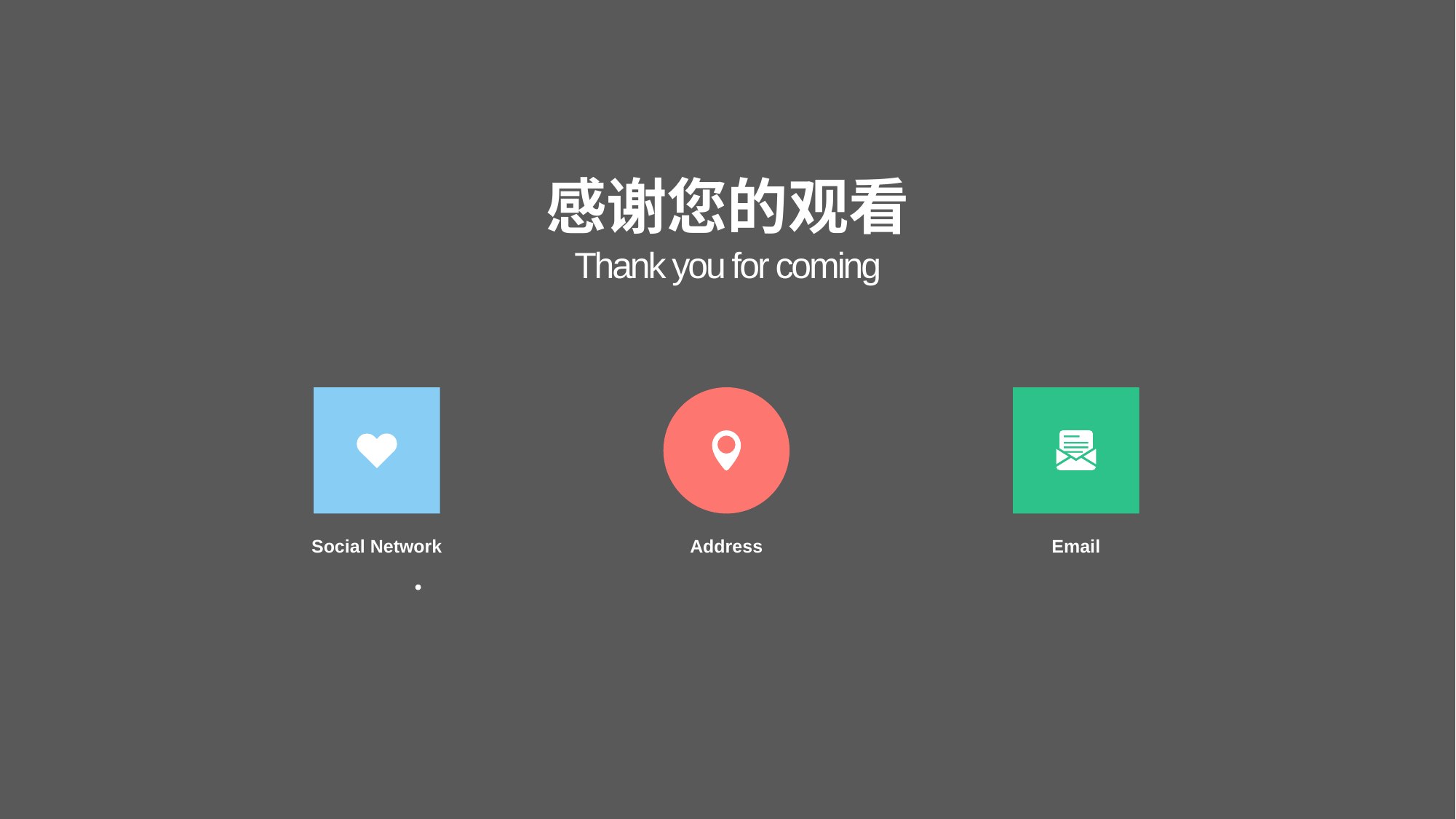

# 感谢您的观看
Thank you for coming

Social Network

Address

Email